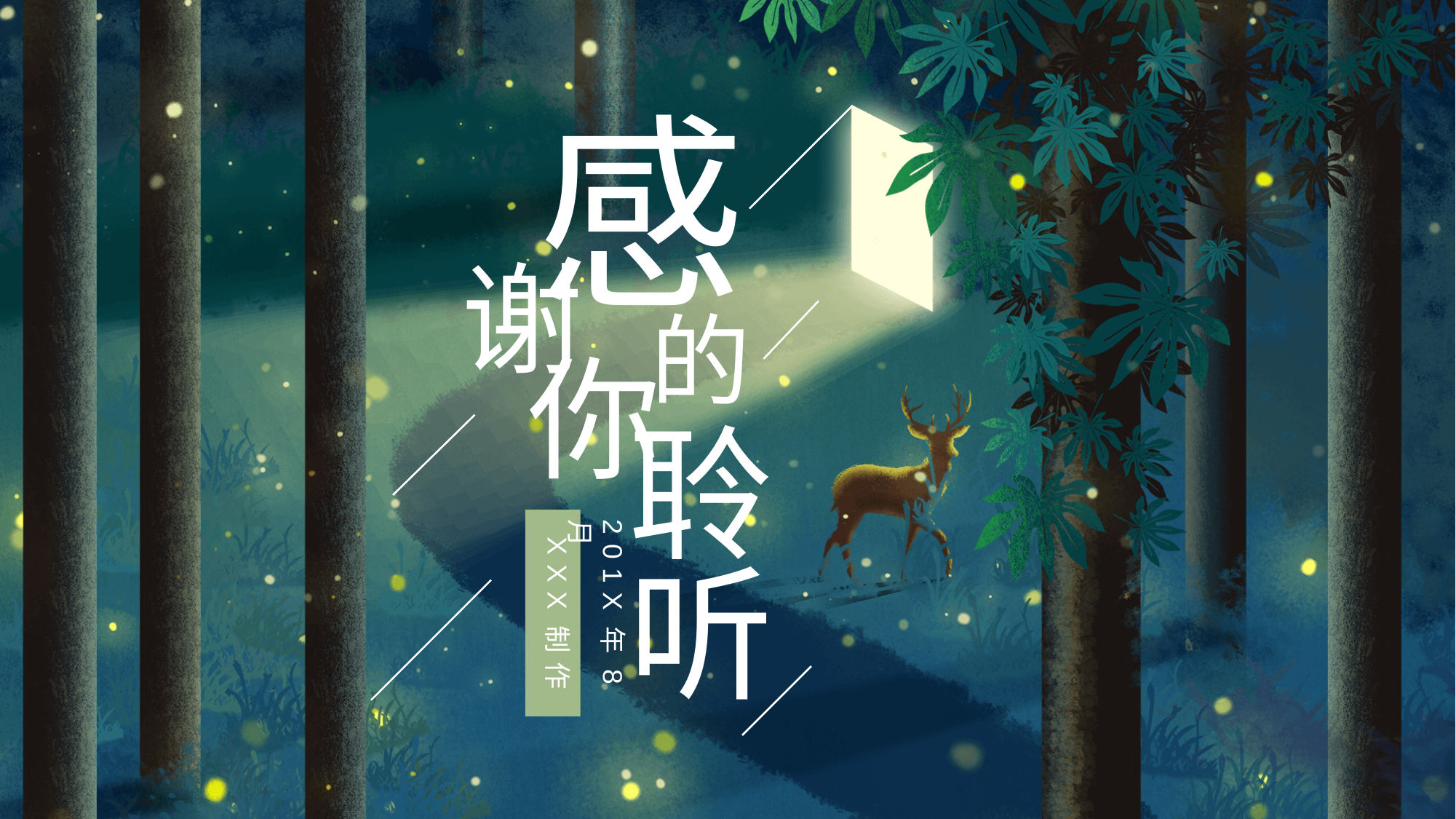

感
谢
的
你
聆
201X年8月
 XXX制作
听